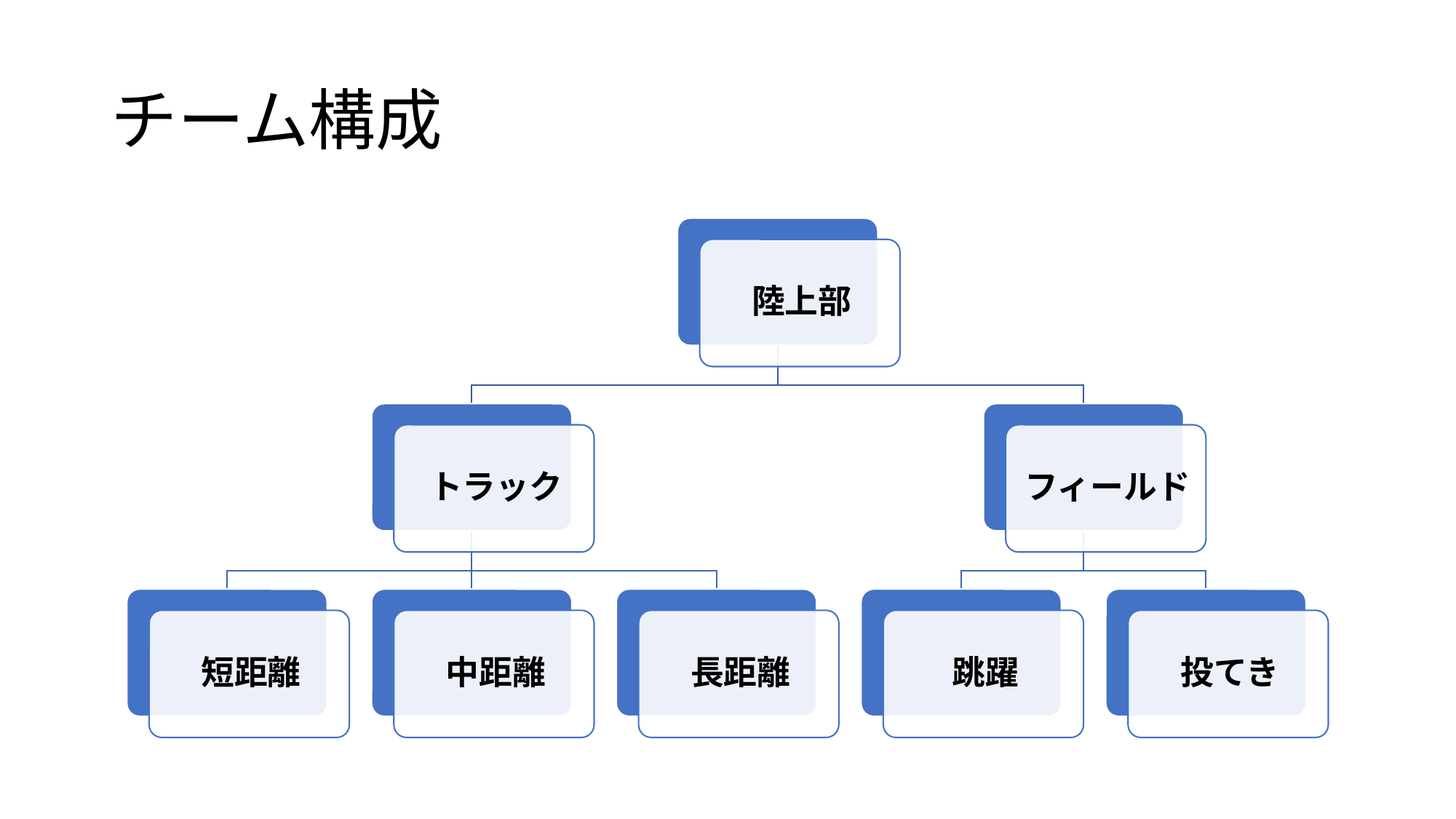

# チーム構成
陸上部
トラック
短距離
中距離
長距離
フィールド
跳躍
投てき